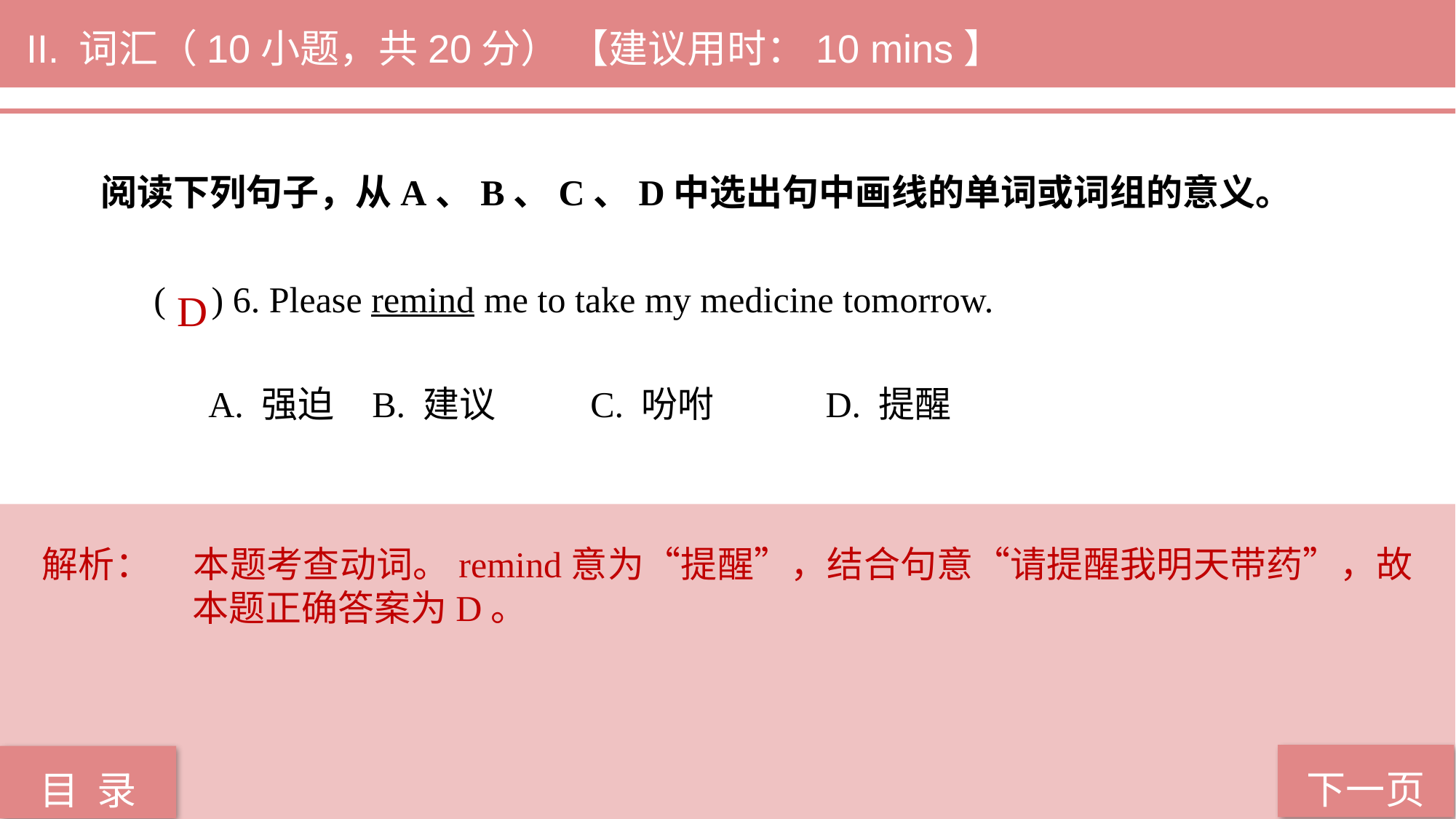

II. 词汇（10小题，共20分） 【建议用时：10 mins】
阅读下列句子，从A、B、C、D中选出句中画线的单词或词组的意义。

(     ) 6. Please remind me to take my medicine tomorrow.

A. 强迫 	B. 建议 	C. 吩咐	 D. 提醒
D
解析：	本题考查动词。remind意为“提醒”，结合句意“请提醒我明天带药”，故本题正确答案为D。